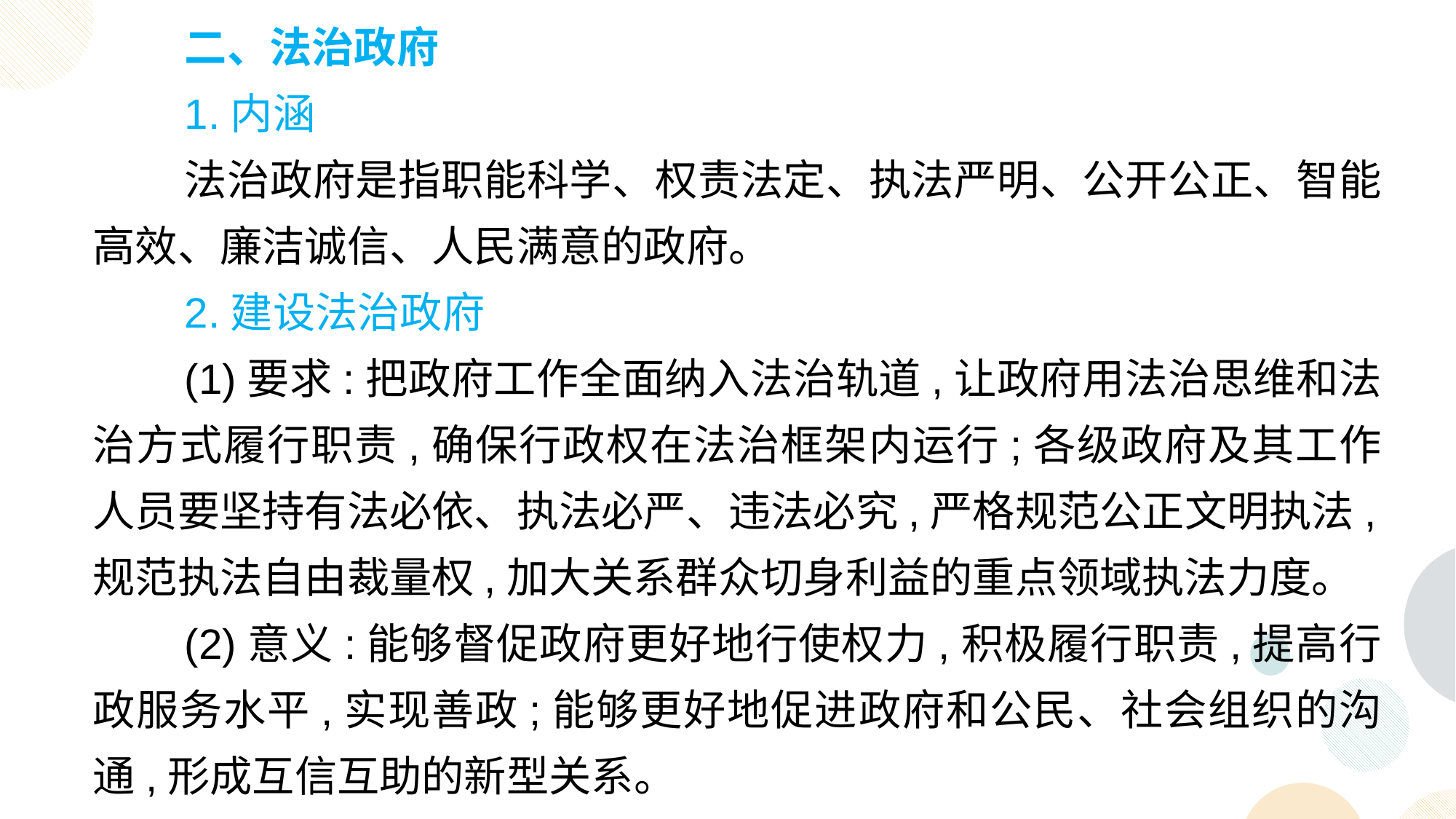

二、法治政府
1.内涵
法治政府是指职能科学、权责法定、执法严明、公开公正、智能高效、廉洁诚信、人民满意的政府。
2.建设法治政府
(1)要求:把政府工作全面纳入法治轨道,让政府用法治思维和法治方式履行职责,确保行政权在法治框架内运行;各级政府及其工作人员要坚持有法必依、执法必严、违法必究,严格规范公正文明执法,规范执法自由裁量权,加大关系群众切身利益的重点领域执法力度。
(2)意义:能够督促政府更好地行使权力,积极履行职责,提高行政服务水平,实现善政;能够更好地促进政府和公民、社会组织的沟通,形成互信互助的新型关系。